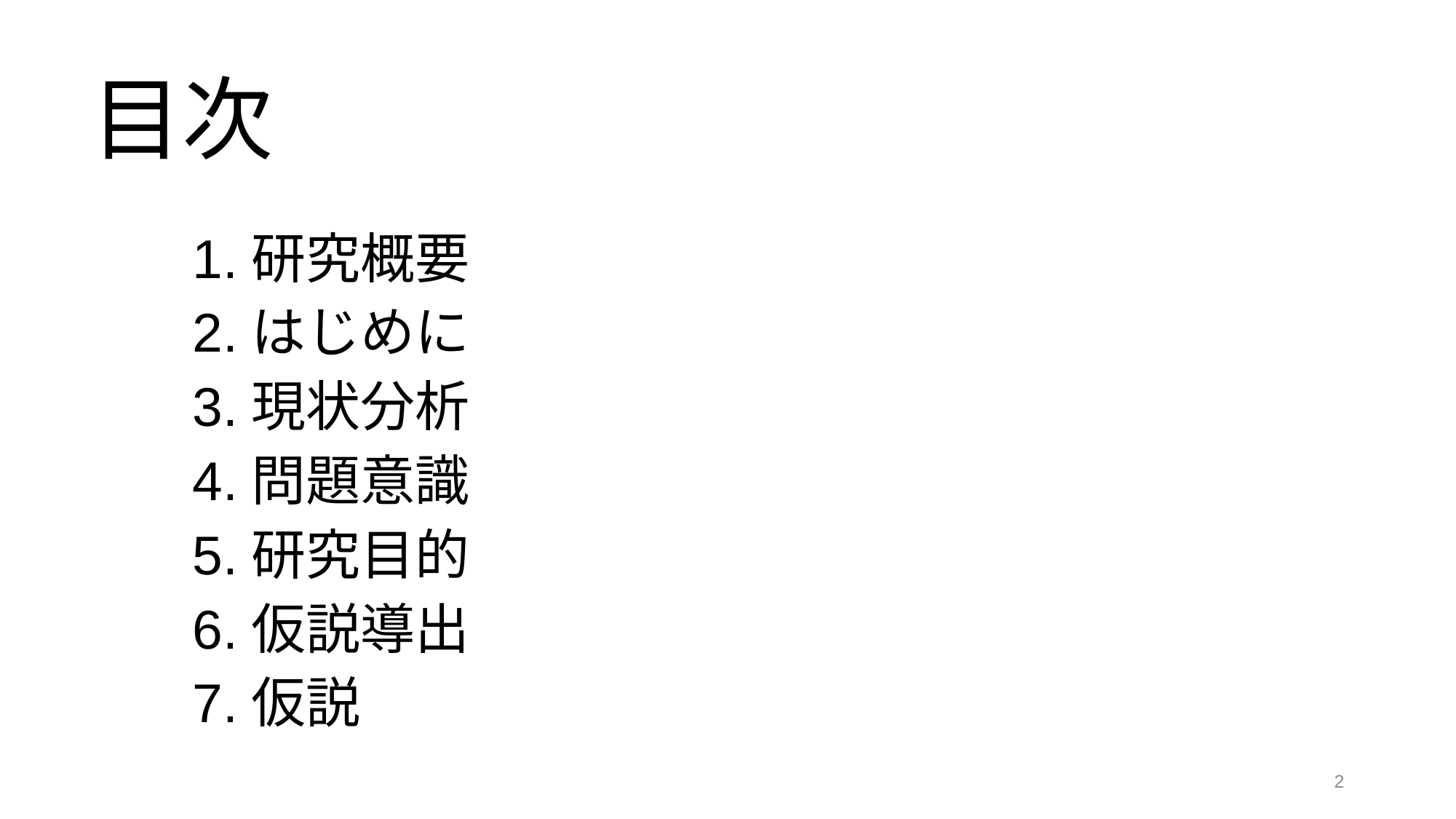

# 目次
1.研究概要
2.はじめに
3.現状分析
4.問題意識
5.研究目的
6.仮説導出
7.仮説

2